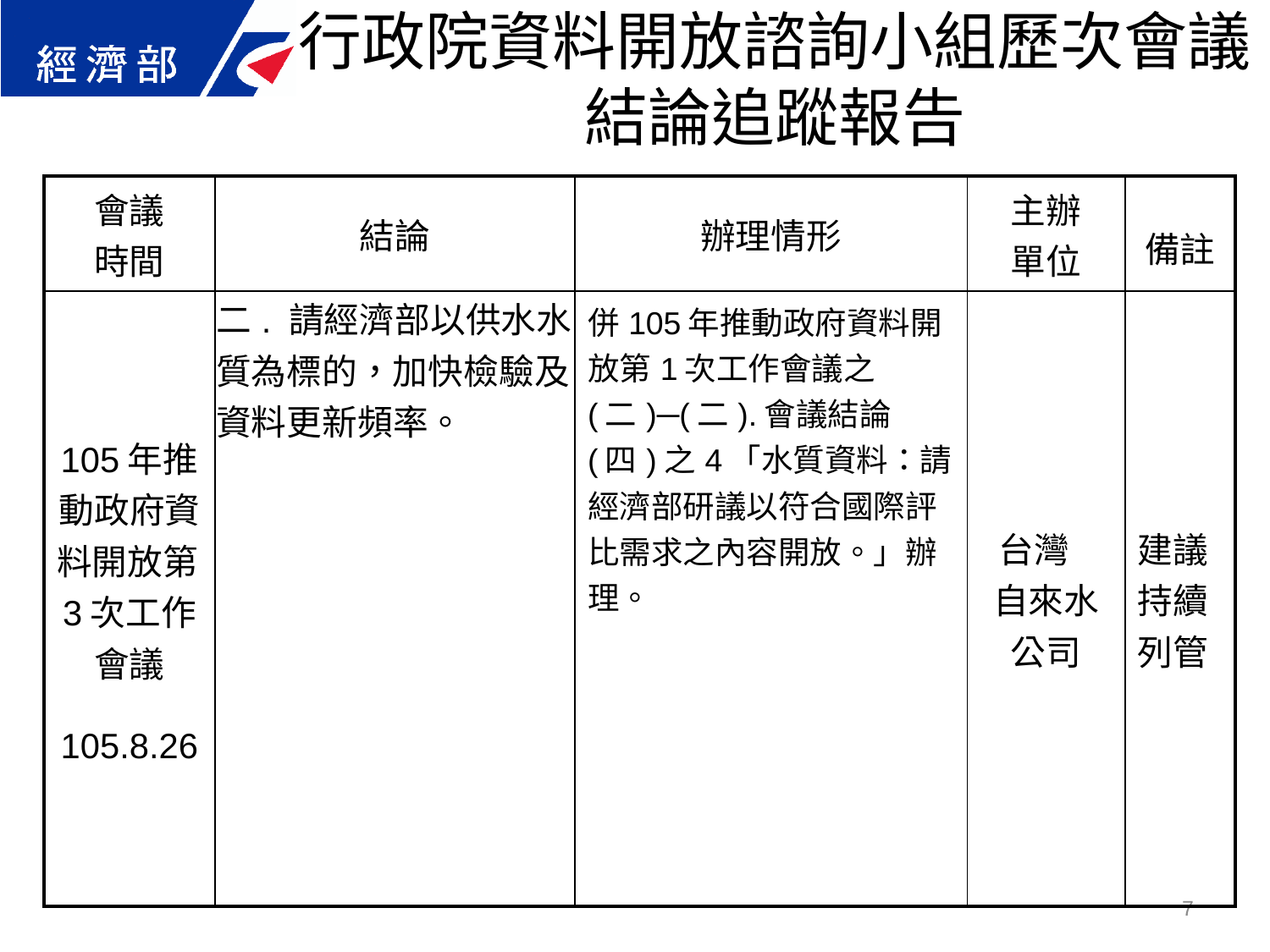

行政院資料開放諮詢小組歷次會議結論追蹤報告
| 會議 時間 | 結論 | 辦理情形 | 主辦 單位 | 備註 |
| --- | --- | --- | --- | --- |
| 105年推動政府資料開放第3次工作會議 105.8.26 | 二. 請經濟部以供水水質為標的，加快檢驗及資料更新頻率。 | 併105年推動政府資料開放第1次工作會議之(二)─(二).會議結論(四)之4「水質資料：請經濟部研議以符合國際評比需求之內容開放。」辦理。 | 台灣 自來水公司 | 建議持續列管 |
7